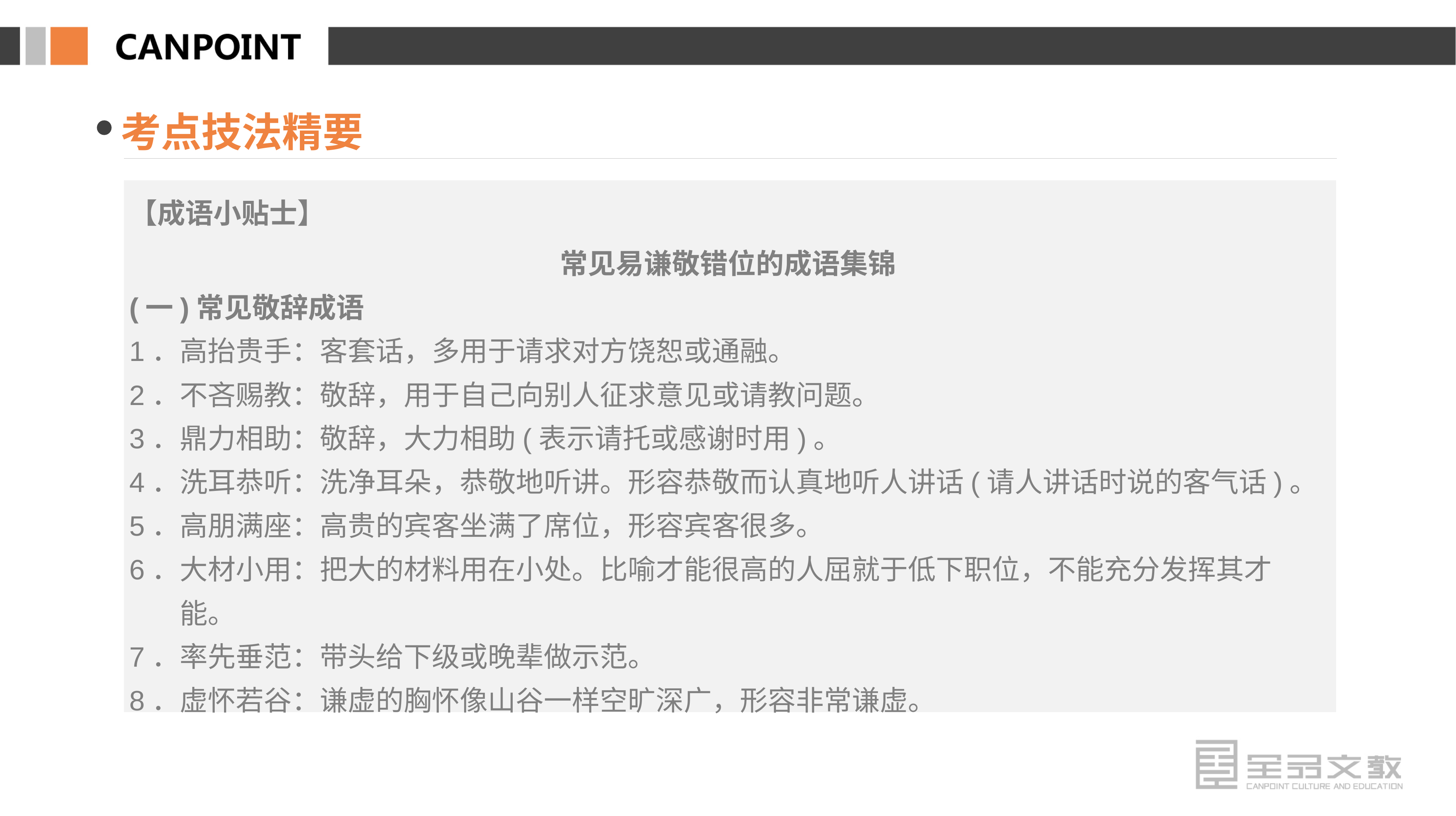

考点技法精要

【成语小贴士】
常见易谦敬错位的成语集锦
(一)常见敬辞成语
1．高抬贵手：客套话，多用于请求对方饶恕或通融。
2．不吝赐教：敬辞，用于自己向别人征求意见或请教问题。
3．鼎力相助：敬辞，大力相助(表示请托或感谢时用)。
4．洗耳恭听：洗净耳朵，恭敬地听讲。形容恭敬而认真地听人讲话(请人讲话时说的客气话)。
5．高朋满座：高贵的宾客坐满了席位，形容宾客很多。
6．大材小用：把大的材料用在小处。比喻才能很高的人屈就于低下职位，不能充分发挥其才能。
7．率先垂范：带头给下级或晚辈做示范。
8．虚怀若谷：谦虚的胸怀像山谷一样空旷深广，形容非常谦虚。